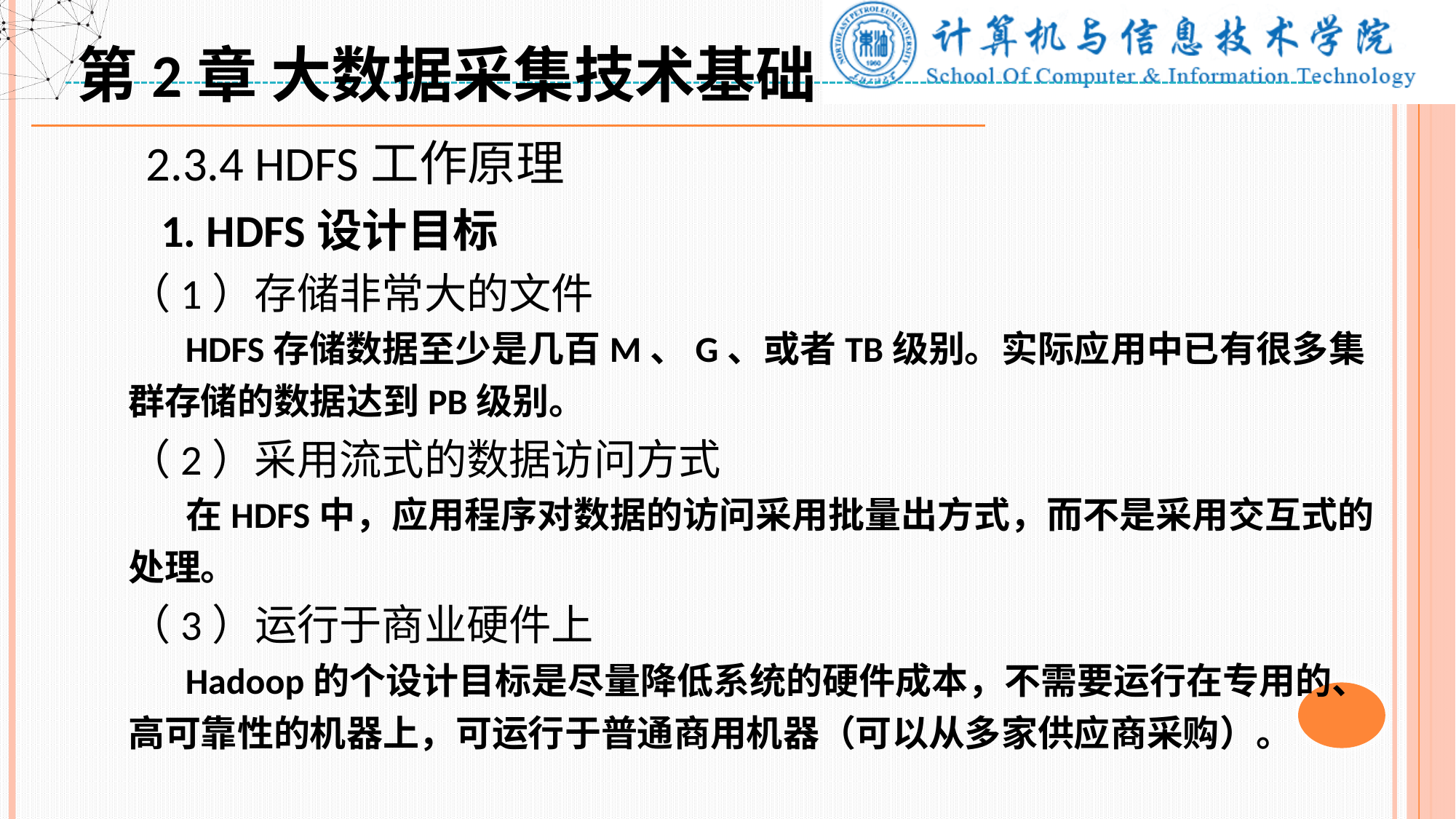

第2章 大数据采集技术基础
  2.3.4 HDFS工作原理
    1. HDFS设计目标
（1）存储非常大的文件
       HDFS存储数据至少是几百M、G、或者TB级别。实际应用中已有很多集群存储的数据达到PB级别。
（2）采用流式的数据访问方式
      在HDFS中，应用程序对数据的访问采用批量出方式，而不是采用交互式的处理。
（3）运行于商业硬件上
       Hadoop的个设计目标是尽量降低系统的硬件成本，不需要运行在专用的、高可靠性的机器上，可运行于普通商用机器（可以从多家供应商采购）。